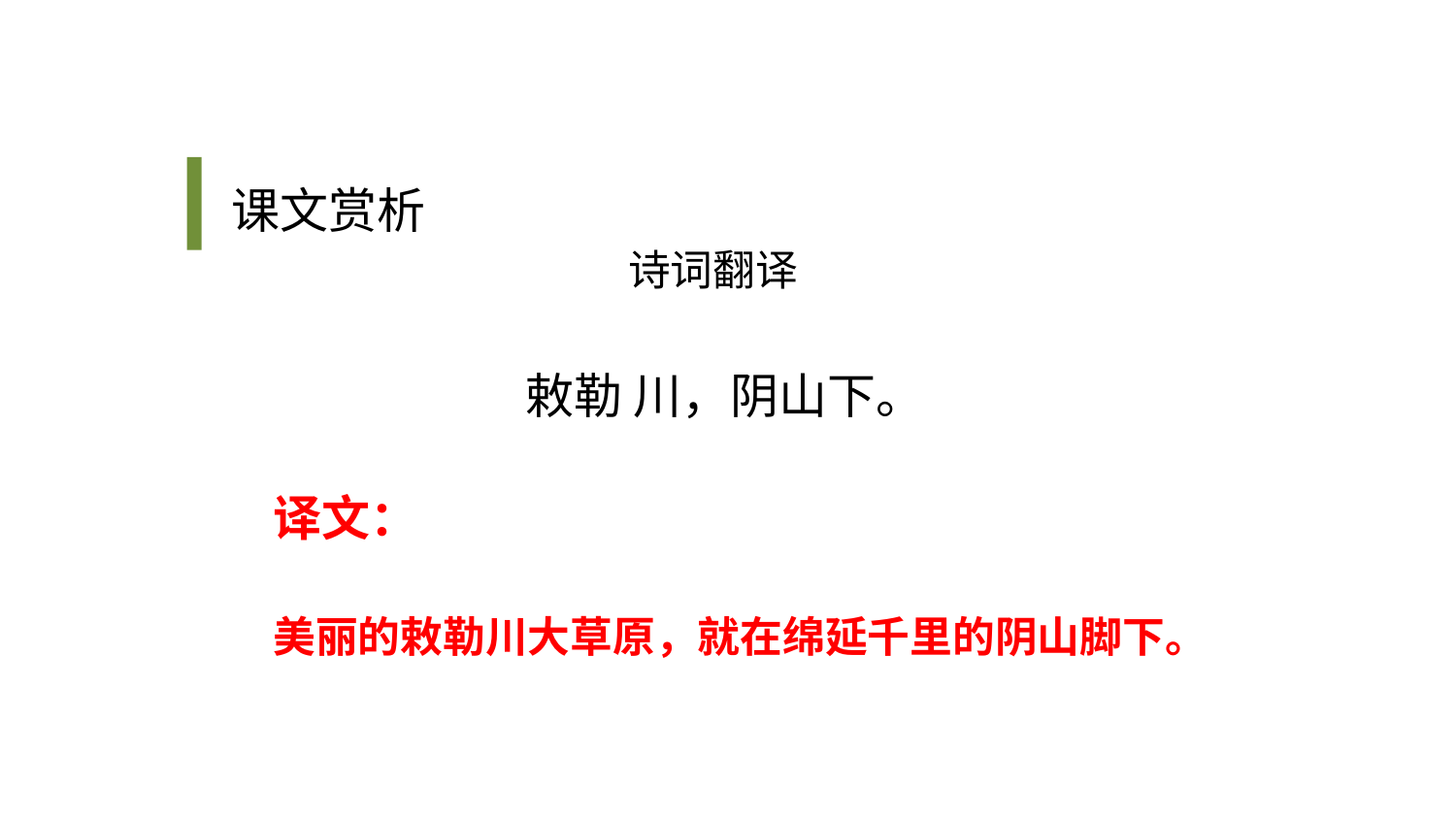

课文赏析
诗词翻译
敕勒 川，阴山下。
 译文：

 美丽的敕勒川大草原，就在绵延千里的阴山脚下。